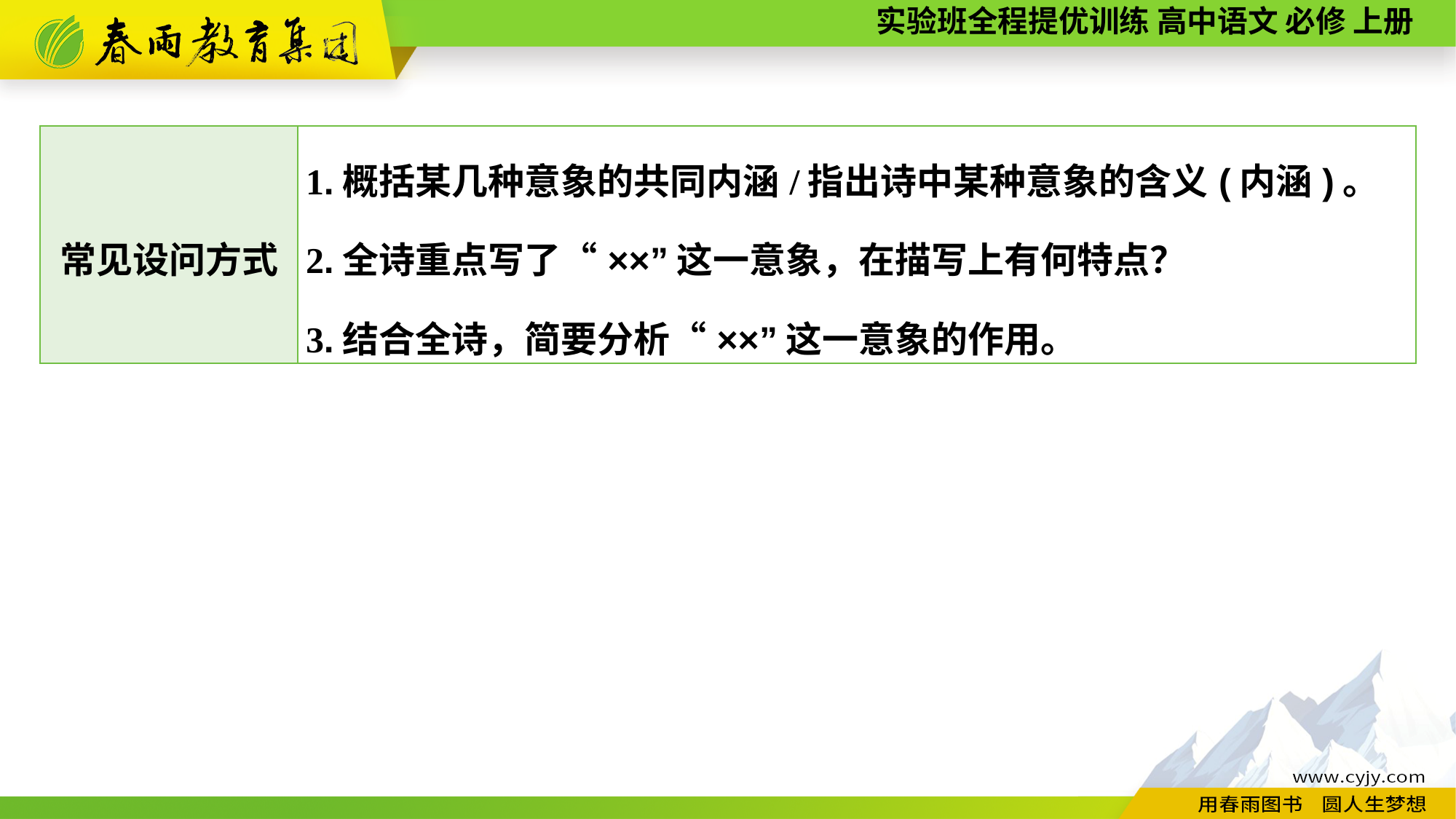

| 常见设问方式 | 1.概括某几种意象的共同内涵/指出诗中某种意象的含义(内涵)。 2.全诗重点写了“××”这一意象，在描写上有何特点？ 3.结合全诗，简要分析“××”这一意象的作用。 |
| --- | --- |